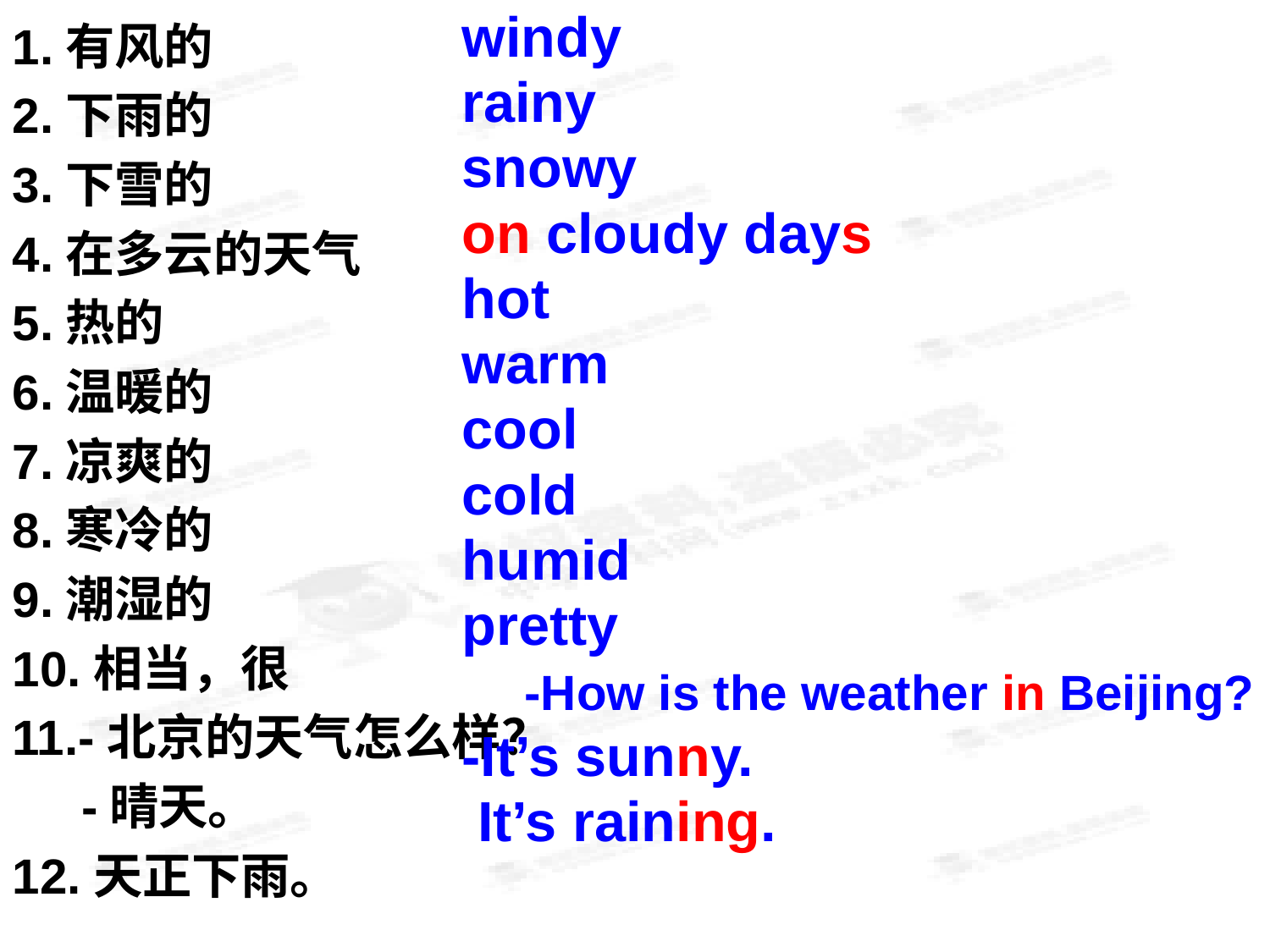

1.有风的
2.下雨的
3.下雪的
4.在多云的天气
5.热的
6.温暖的
7.凉爽的
8.寒冷的
9.潮湿的
10.相当，很
11.-北京的天气怎么样？
     -晴天。
12.天正下雨。

 windy
 rainy
 snowy
 on cloudy days
 hot
 warm
 cool
 cold
 humid
 pretty
     -How is the weather in Beijing?
 -It’s sunny.
  It’s raining.